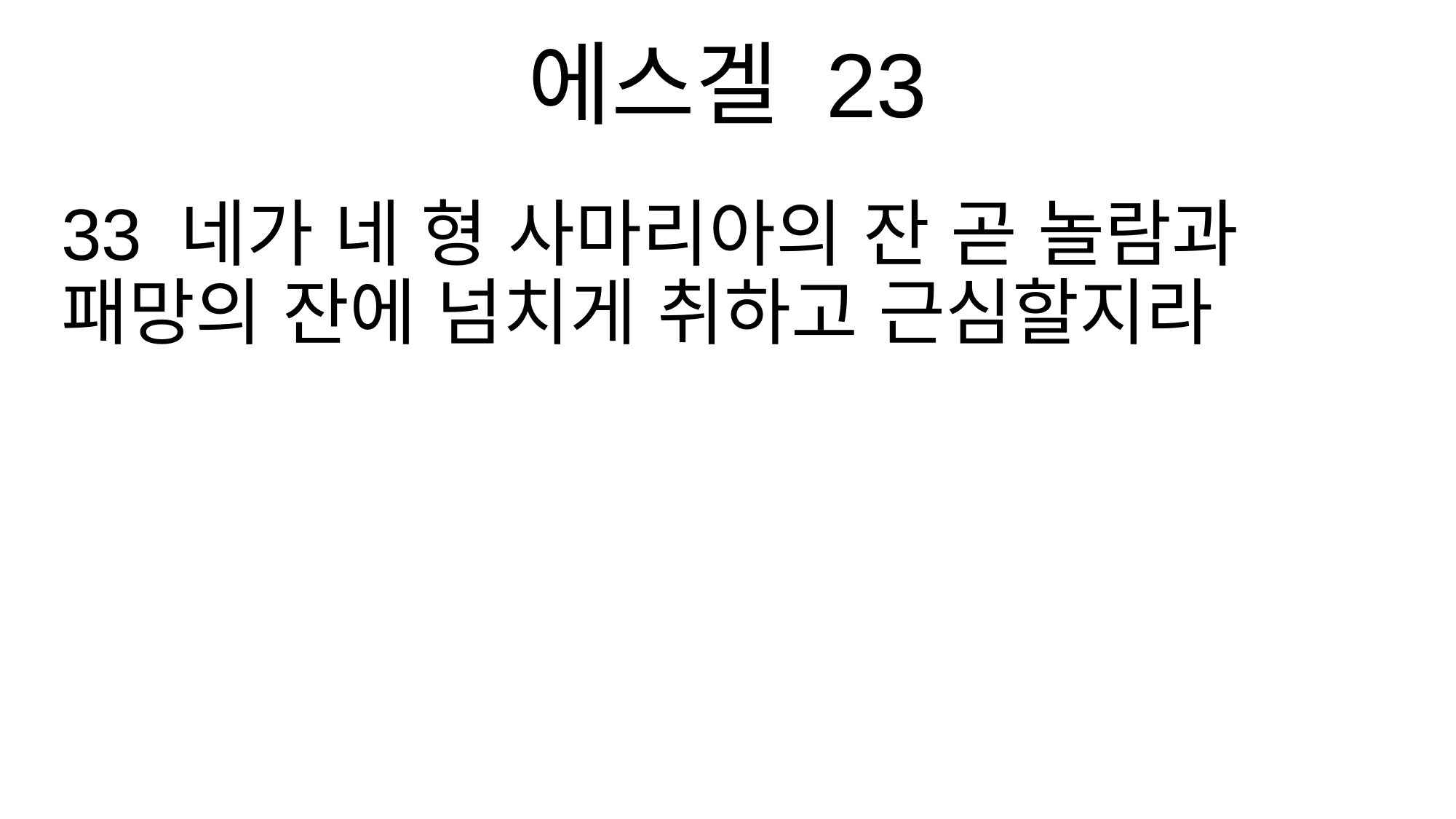

에스겔 23
33 네가 네 형 사마리아의 잔 곧 놀람과 패망의 잔에 넘치게 취하고 근심할지라